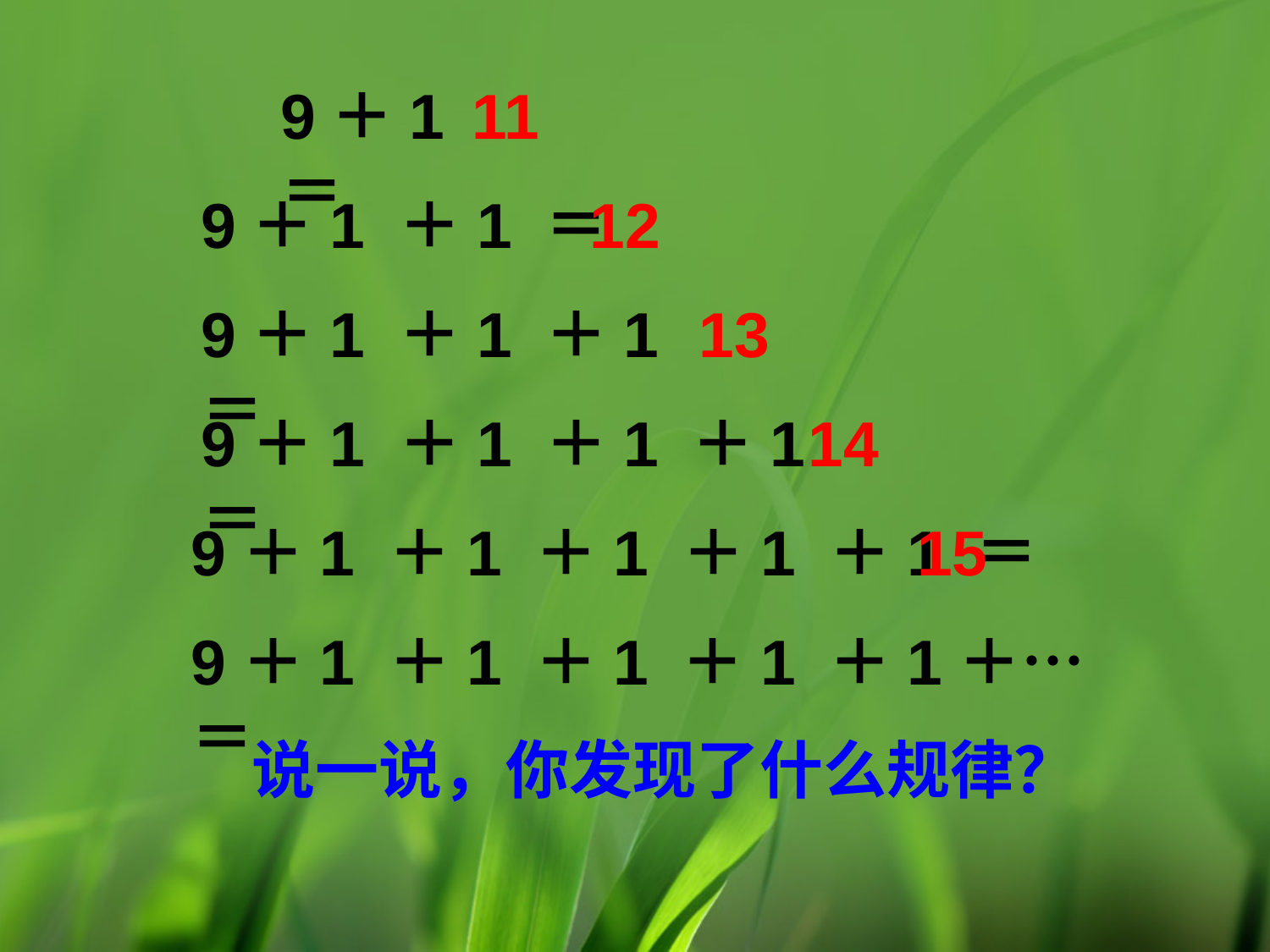

11
9＋1＝
12
9＋1 ＋1 ＝
13
9＋1 ＋1 ＋1 ＝
14
9＋1 ＋1 ＋1 ＋1 ＝
15
9＋1 ＋1 ＋1 ＋1 ＋1 ＝
9＋1 ＋1 ＋1 ＋1 ＋1＋… ＝
说一说，你发现了什么规律？